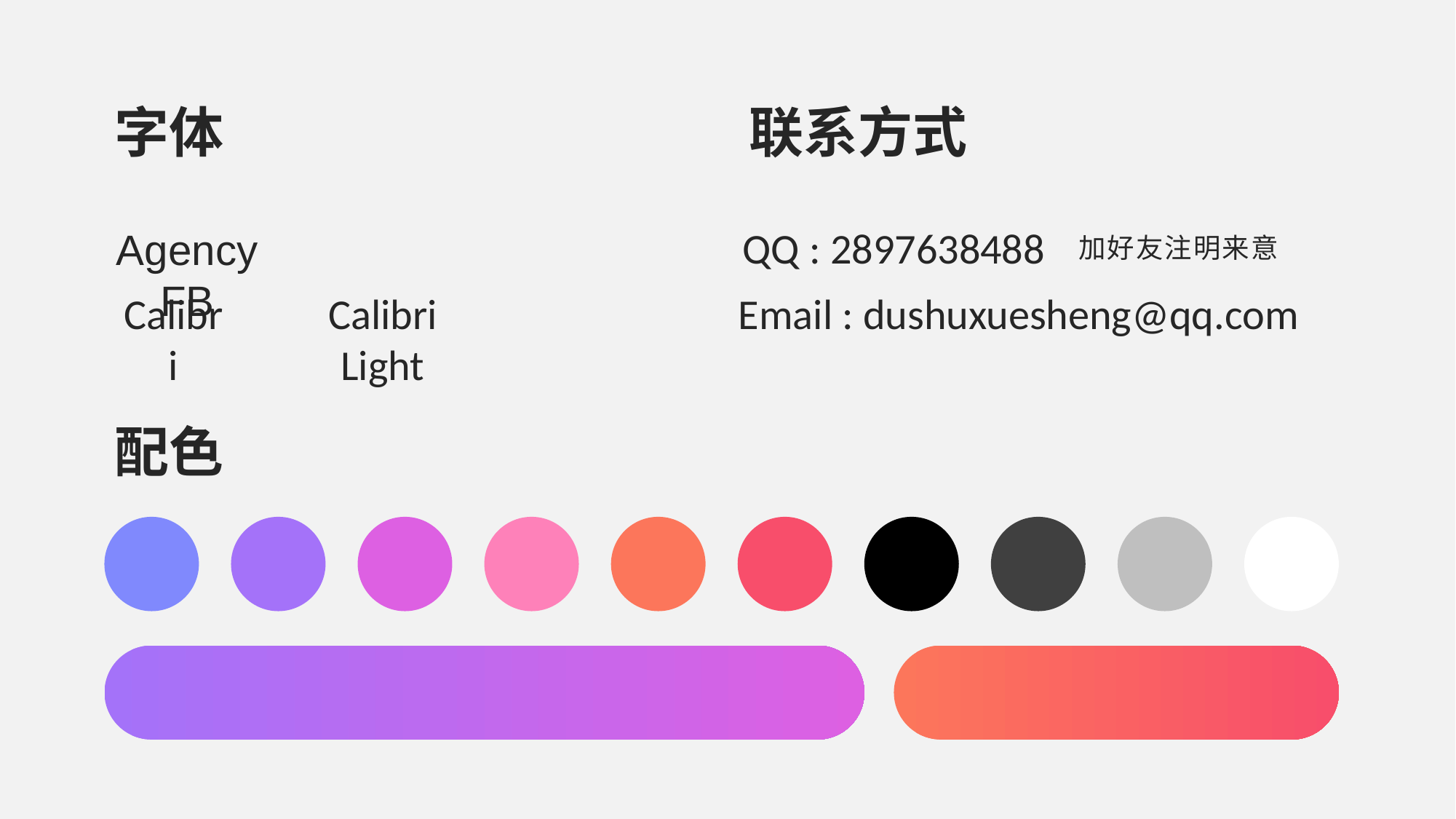

字体
联系方式
Agency FB
QQ : 2897638488
加好友注明来意
Calibri
Calibri Light
Email : dushuxuesheng@qq.com
配色